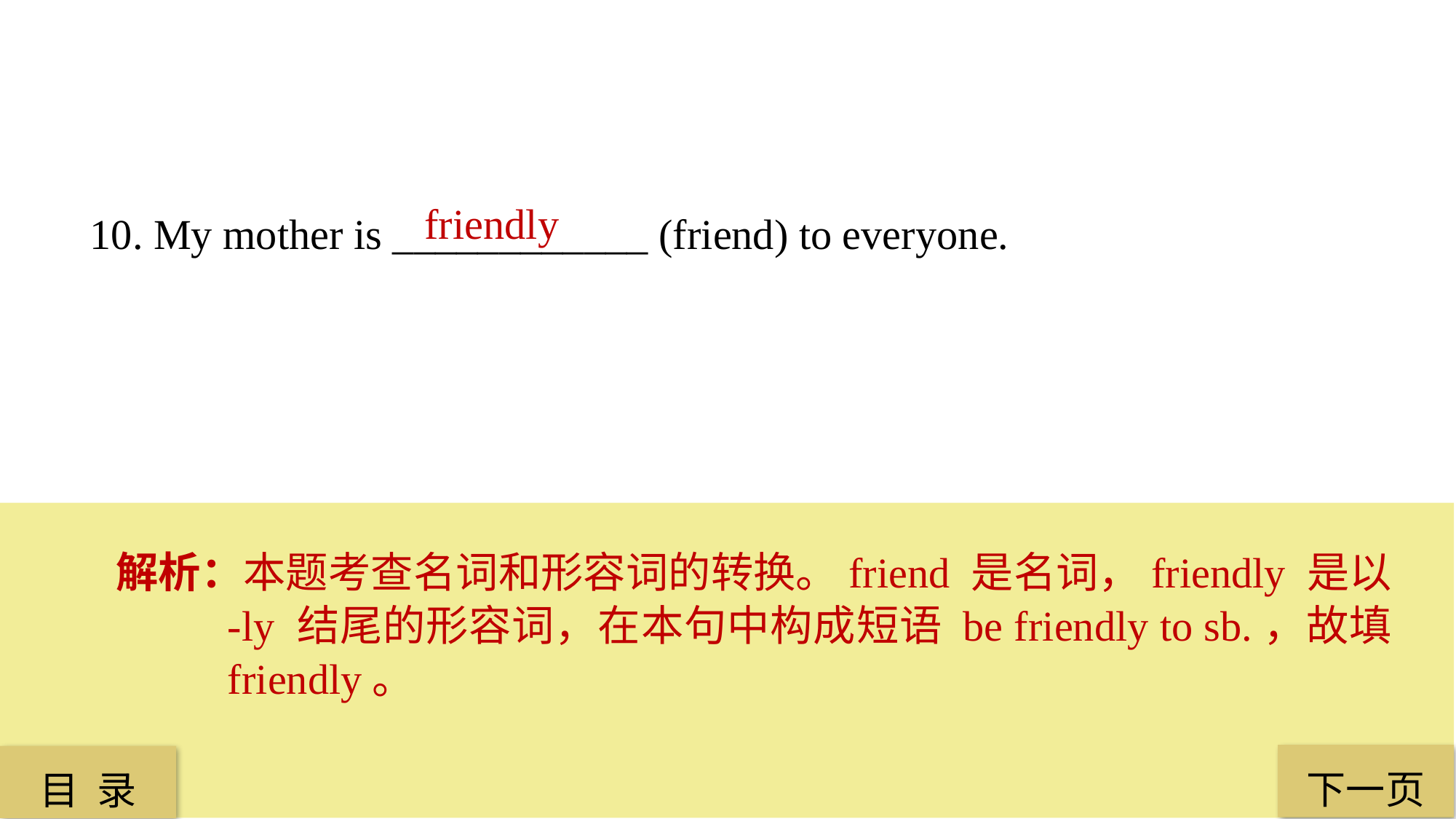

friendly
10. My mother is ____________ (friend) to everyone.
解析：本题考查名词和形容词的转换。friend 是名词，friendly 是以 -ly 结尾的形容词，在本句中构成短语 be friendly to sb.，故填 friendly。